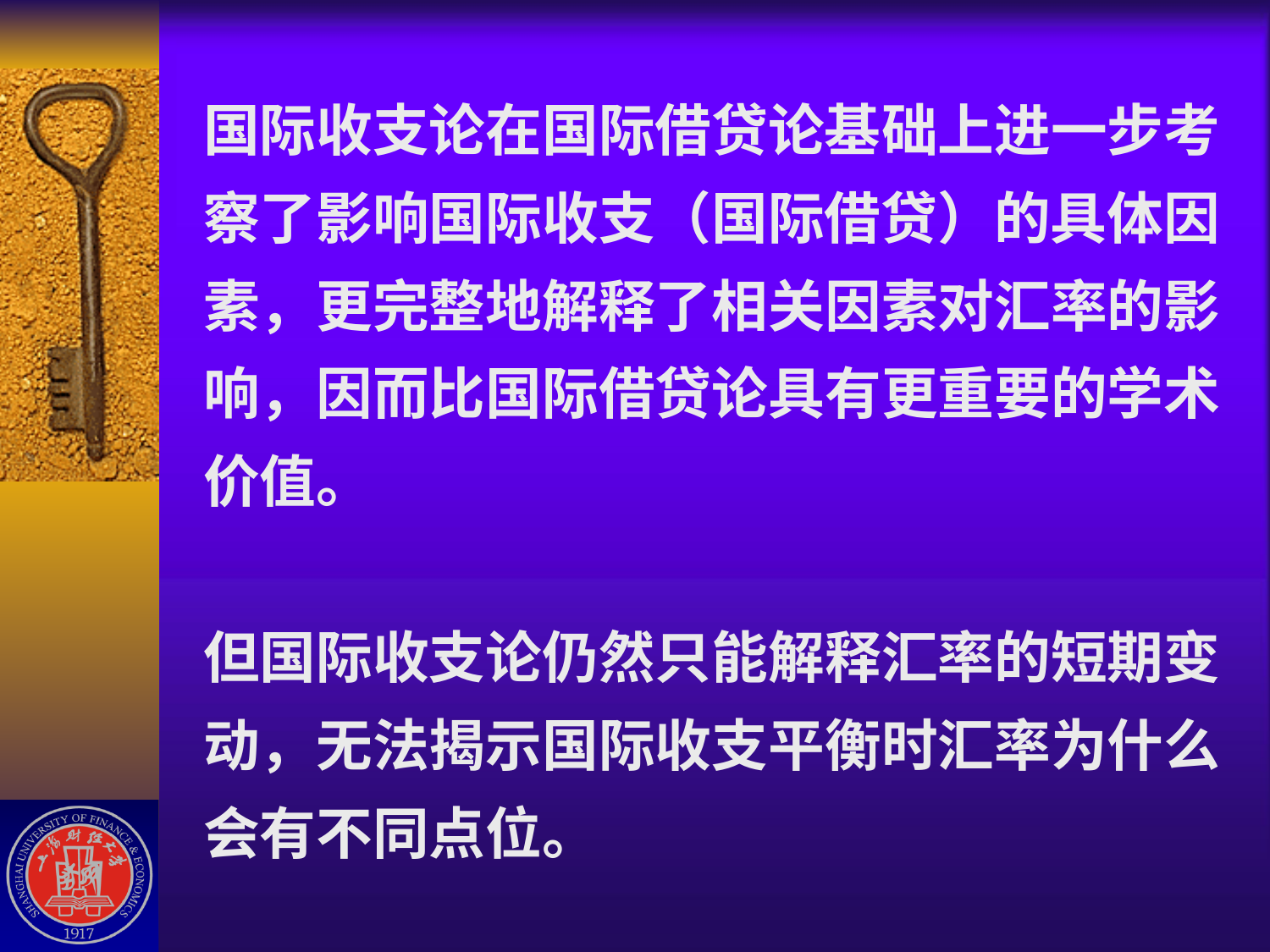

# 国际收支论在国际借贷论基础上进一步考察了影响国际收支（国际借贷）的具体因素，更完整地解释了相关因素对汇率的影响，因而比国际借贷论具有更重要的学术价值。 但国际收支论仍然只能解释汇率的短期变动，无法揭示国际收支平衡时汇率为什么会有不同点位。